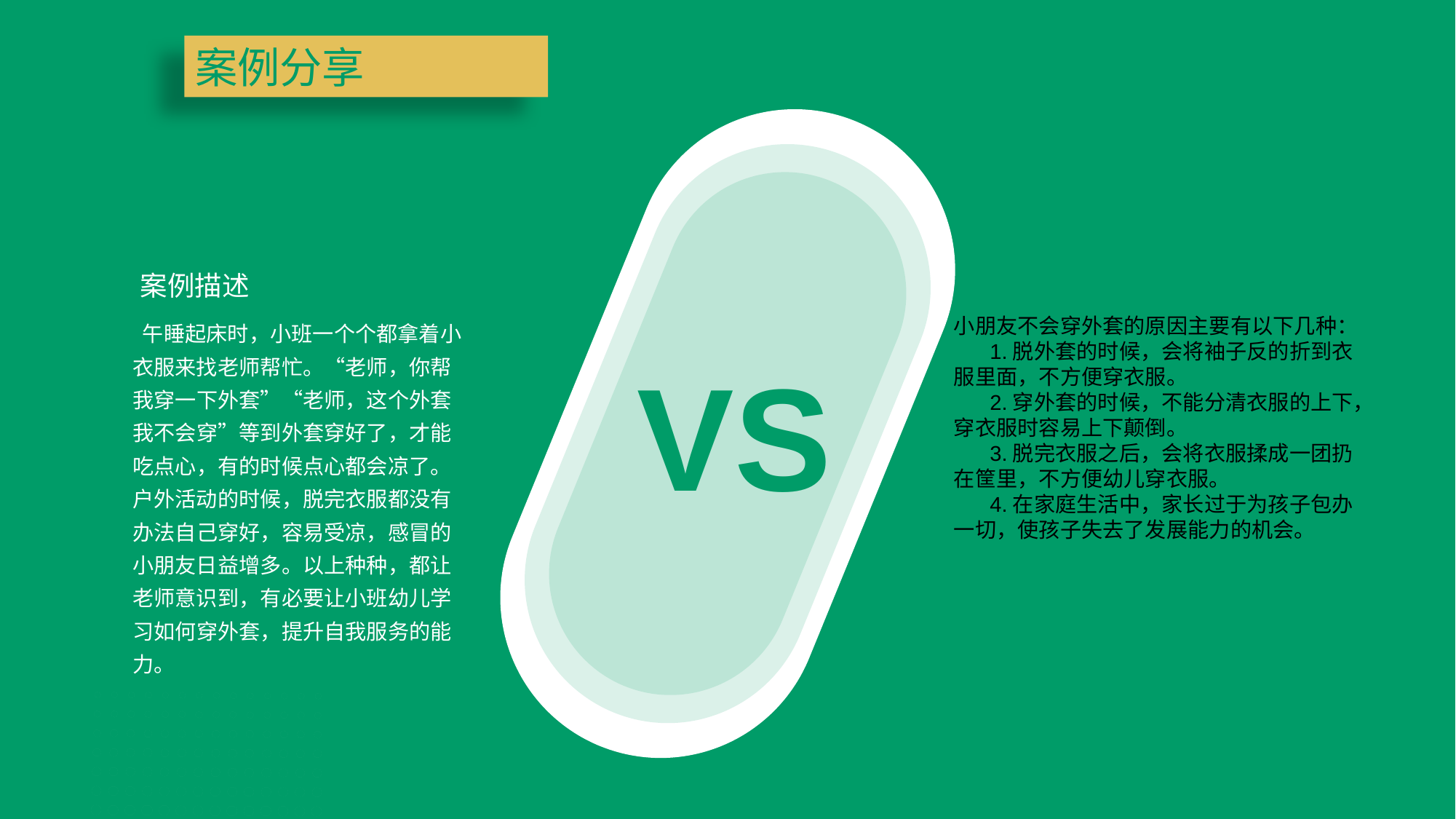

案例分享

案例分析
案例描述

小朋友不会穿外套的原因主要有以下几种：
      1.脱外套的时候，会将袖子反的折到衣服里面，不方便穿衣服。
      2.穿外套的时候，不能分清衣服的上下，穿衣服时容易上下颠倒。
      3.脱完衣服之后，会将衣服揉成一团扔在筐里，不方便幼儿穿衣服。
      4.在家庭生活中，家长过于为孩子包办一切，使孩子失去了发展能力的机会。

 午睡起床时，小班一个个都拿着小衣服来找老师帮忙。“老师，你帮我穿一下外套”“老师，这个外套我不会穿”等到外套穿好了，才能吃点心，有的时候点心都会凉了。户外活动的时候，脱完衣服都没有办法自己穿好，容易受凉，感冒的小朋友日益增多。以上种种，都让老师意识到，有必要让小班幼儿学习如何穿外套，提升自我服务的能力。

VS